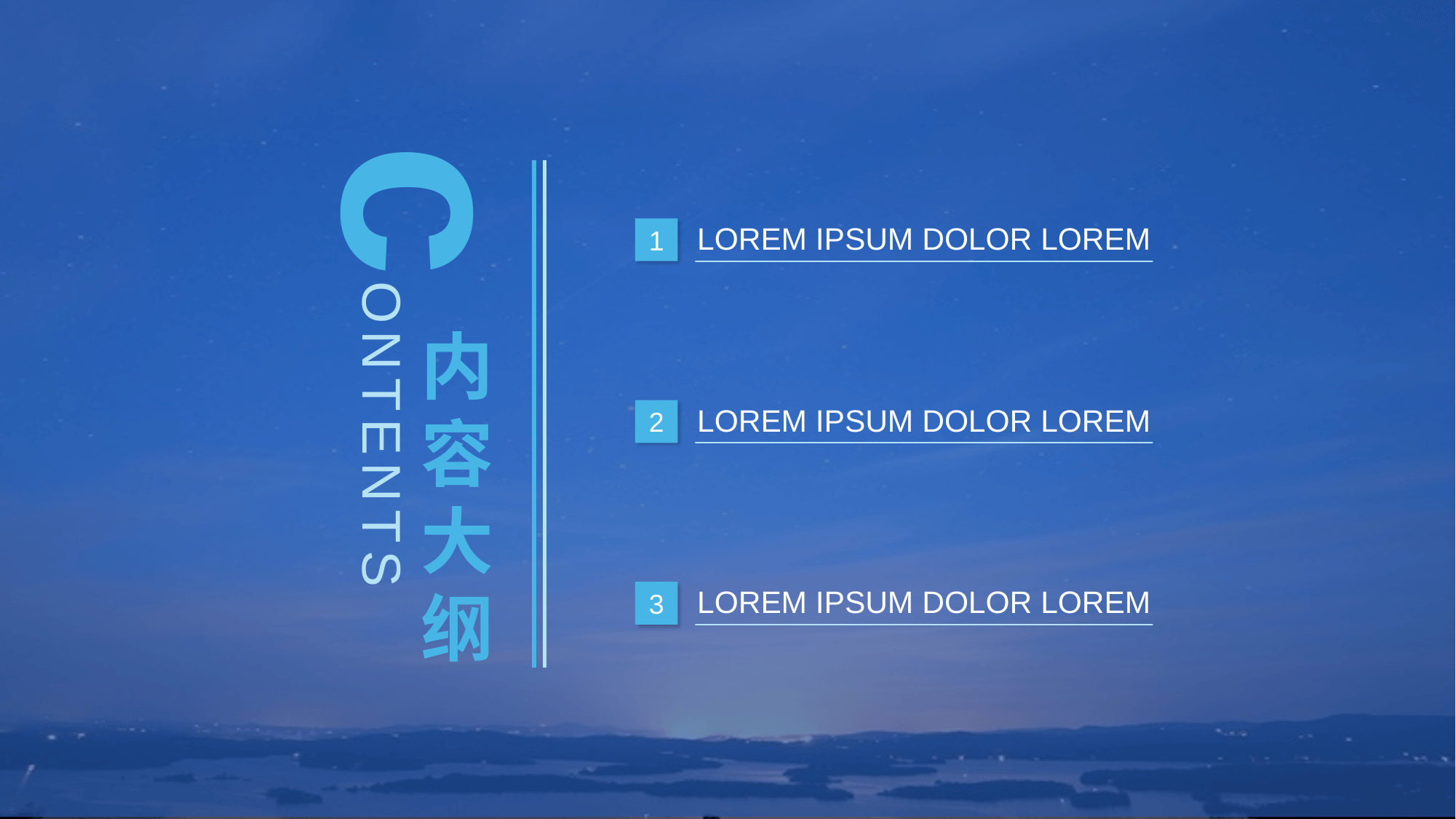

c
LOREM IPSUM DOLOR LOREM
1
ONTENTS
内容大纲
LOREM IPSUM DOLOR LOREM
2
LOREM IPSUM DOLOR LOREM
3